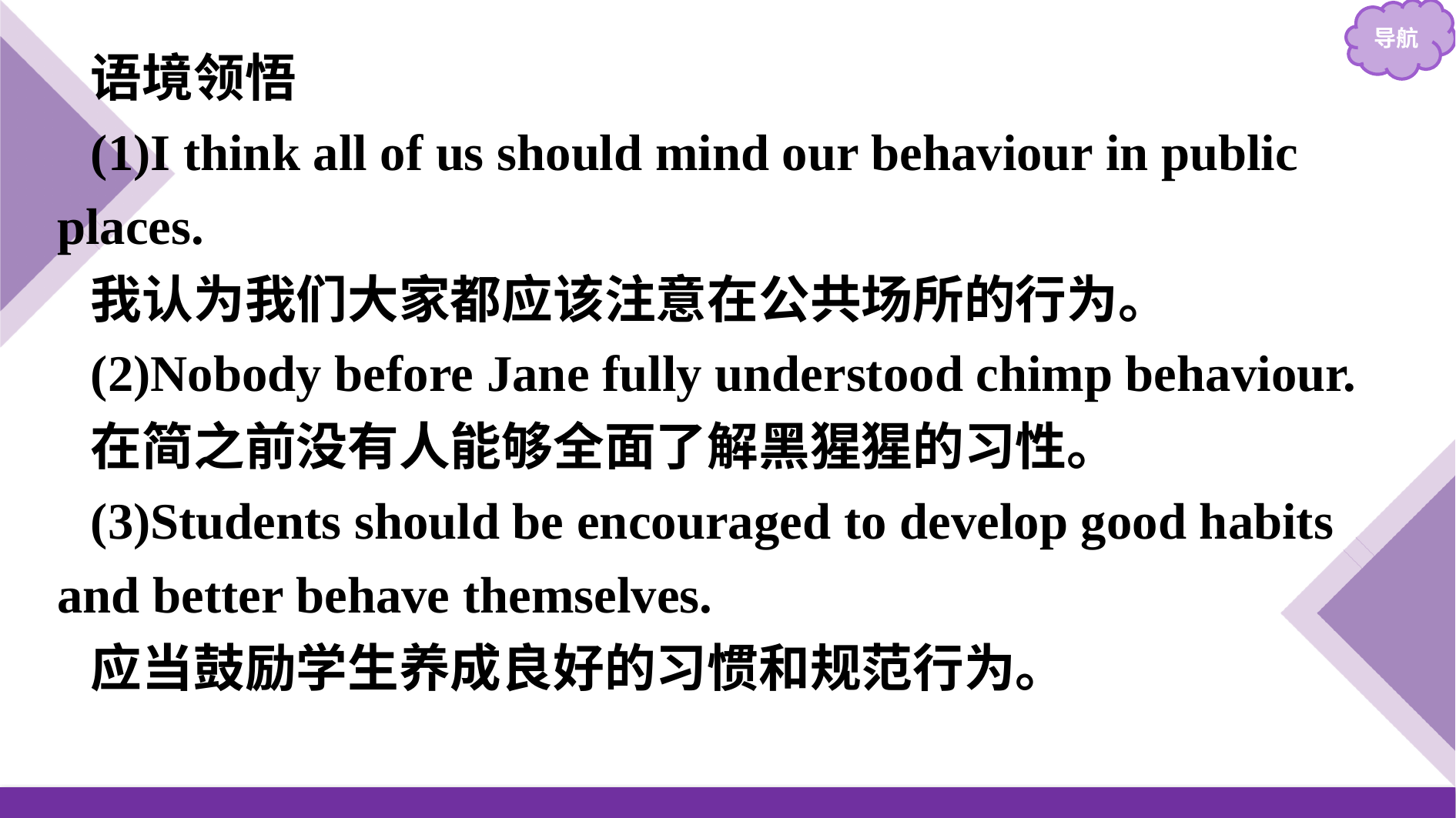

语境领悟
(1)I think all of us should mind our behaviour in public places.
我认为我们大家都应该注意在公共场所的行为。
(2)Nobody before Jane fully understood chimp behaviour.
在简之前没有人能够全面了解黑猩猩的习性。
(3)Students should be encouraged to develop good habits and better behave themselves.
应当鼓励学生养成良好的习惯和规范行为。